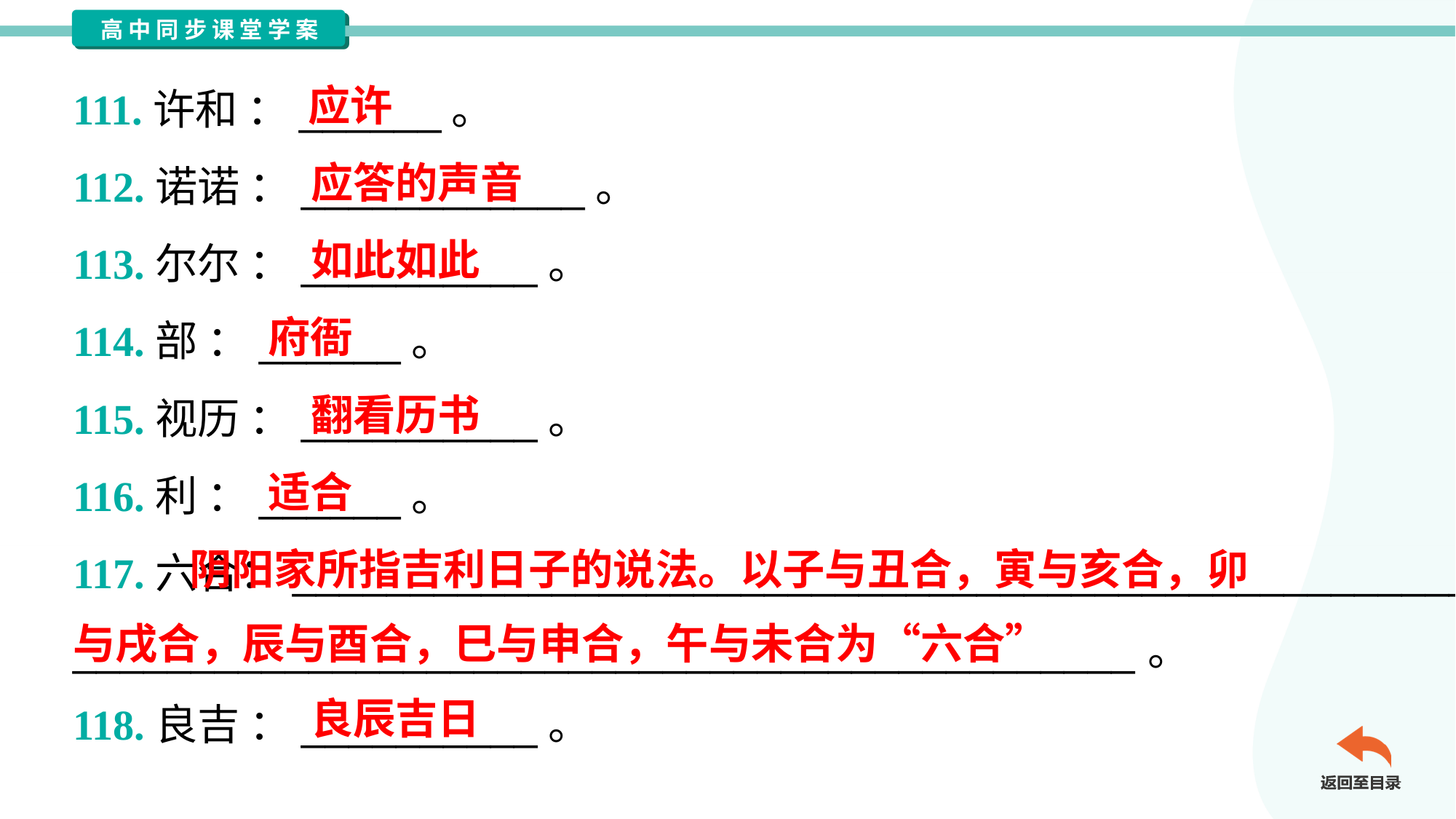

应许
111.许和 ：______。
112.诺诺 ：____________。
113.尔尔 ：__________。
114.部 ：______。
115.视历 ：__________。
116.利 ：______。
117.六合：____________________________________________________
_____________________________________________。
118.良吉 ：__________。
应答的声音
如此如此
府衙
翻看历书
适合
           阴阳家所指吉利日子的说法。以子与丑合，寅与亥合，卯
与戌合，辰与酉合，巳与申合，午与未合为“六合”
良辰吉日